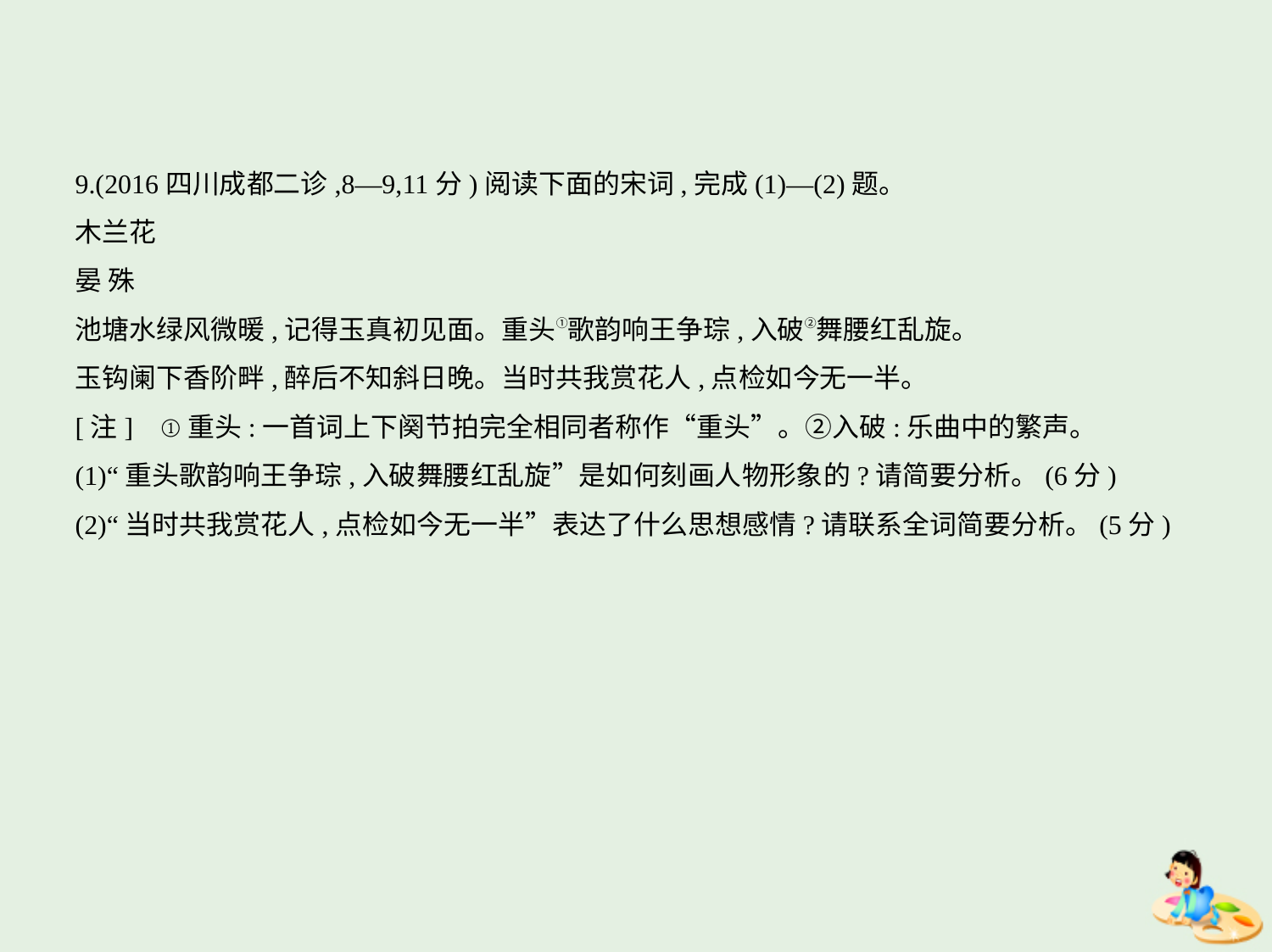

9.(2016四川成都二诊,8—9,11分)阅读下面的宋词,完成(1)—(2)题。
木兰花
晏 殊
池塘水绿风微暖,记得玉真初见面。重头①歌韵响王争琮,入破②舞腰红乱旋。
玉钩阑下香阶畔,醉后不知斜日晚。当时共我赏花人,点检如今无一半。
[注]    ①重头:一首词上下阕节拍完全相同者称作“重头”。②入破:乐曲中的繁声。
(1)“重头歌韵响王争琮,入破舞腰红乱旋”是如何刻画人物形象的?请简要分析。(6分)
(2)“当时共我赏花人,点检如今无一半”表达了什么思想感情?请联系全词简要分析。(5分)